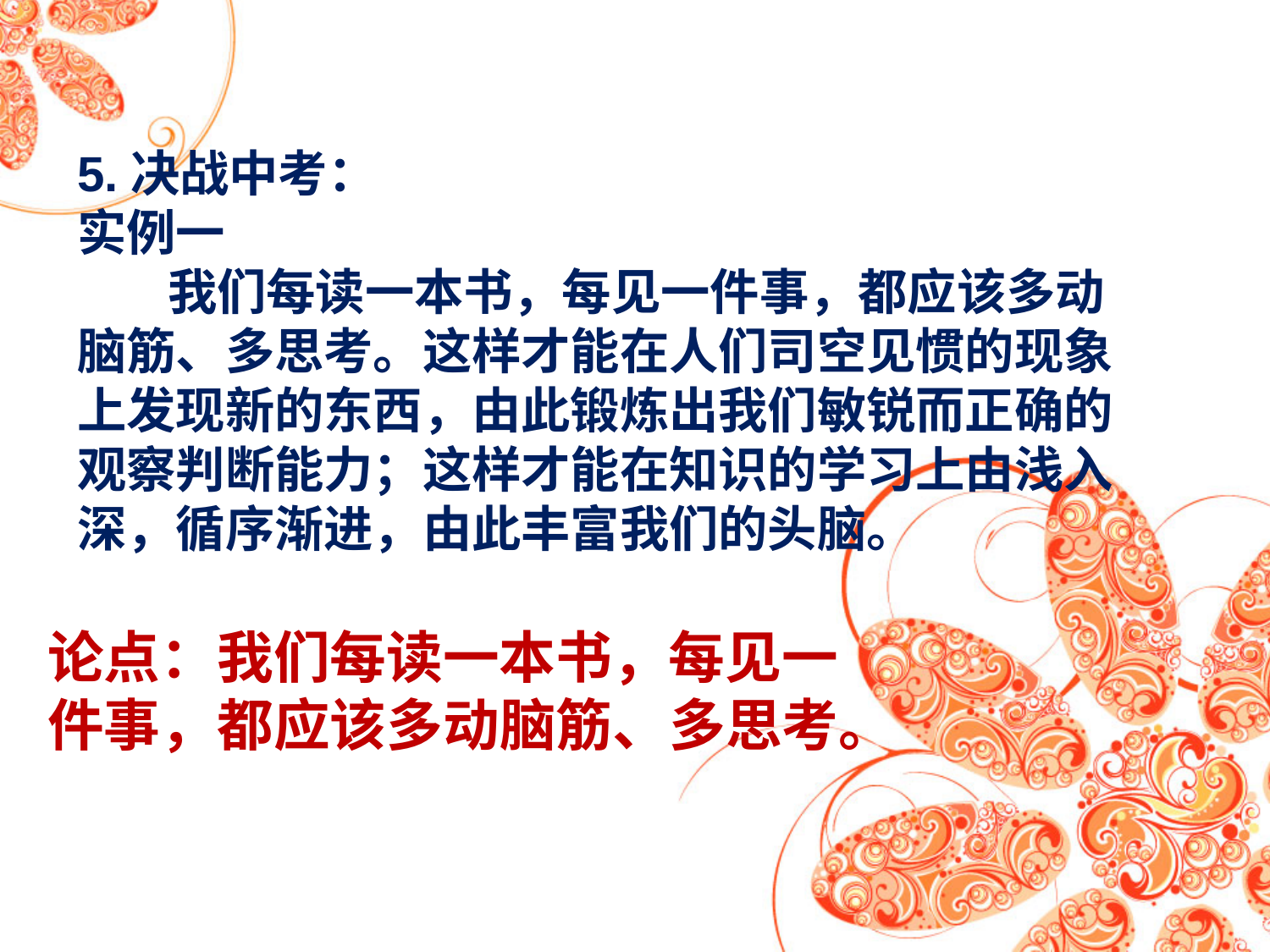

5.决战中考：
实例一
       我们每读一本书，每见一件事，都应该多动脑筋、多思考。这样才能在人们司空见惯的现象上发现新的东西，由此锻炼出我们敏锐而正确的观察判断能力；这样才能在知识的学习上由浅入深，循序渐进，由此丰富我们的头脑。
论点：我们每读一本书，每见一
件事，都应该多动脑筋、多思考。